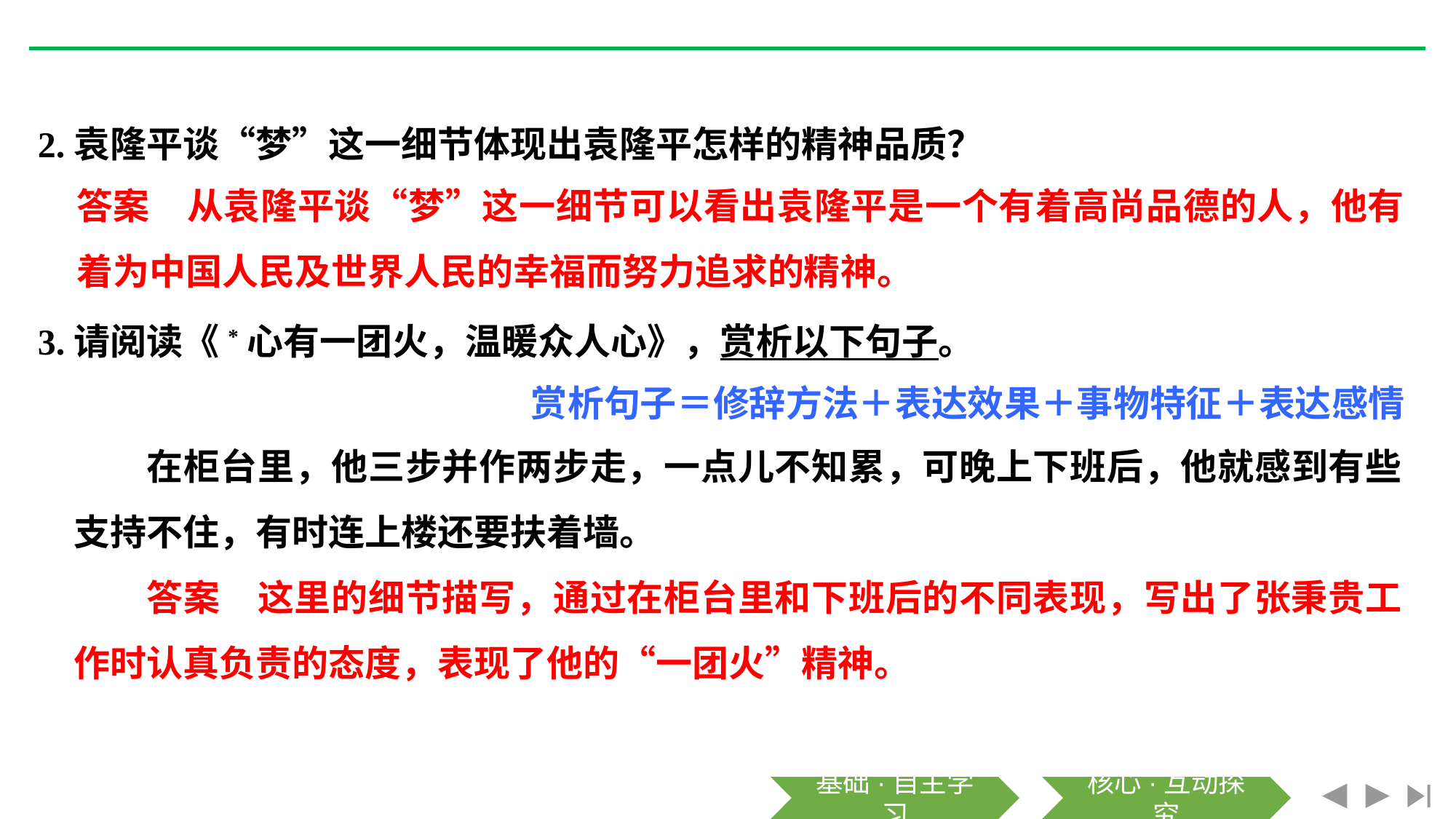

2.袁隆平谈“梦”这一细节体现出袁隆平怎样的精神品质？
答案　从袁隆平谈“梦”这一细节可以看出袁隆平是一个有着高尚品德的人，他有着为中国人民及世界人民的幸福而努力追求的精神。
3.请阅读《*心有一团火，温暖众人心》，赏析以下句子。
赏析句子＝修辞方法＋表达效果＋事物特征＋表达感情
在柜台里，他三步并作两步走，一点儿不知累，可晚上下班后，他就感到有些支持不住，有时连上楼还要扶着墙。
答案　这里的细节描写，通过在柜台里和下班后的不同表现，写出了张秉贵工作时认真负责的态度，表现了他的“一团火”精神。